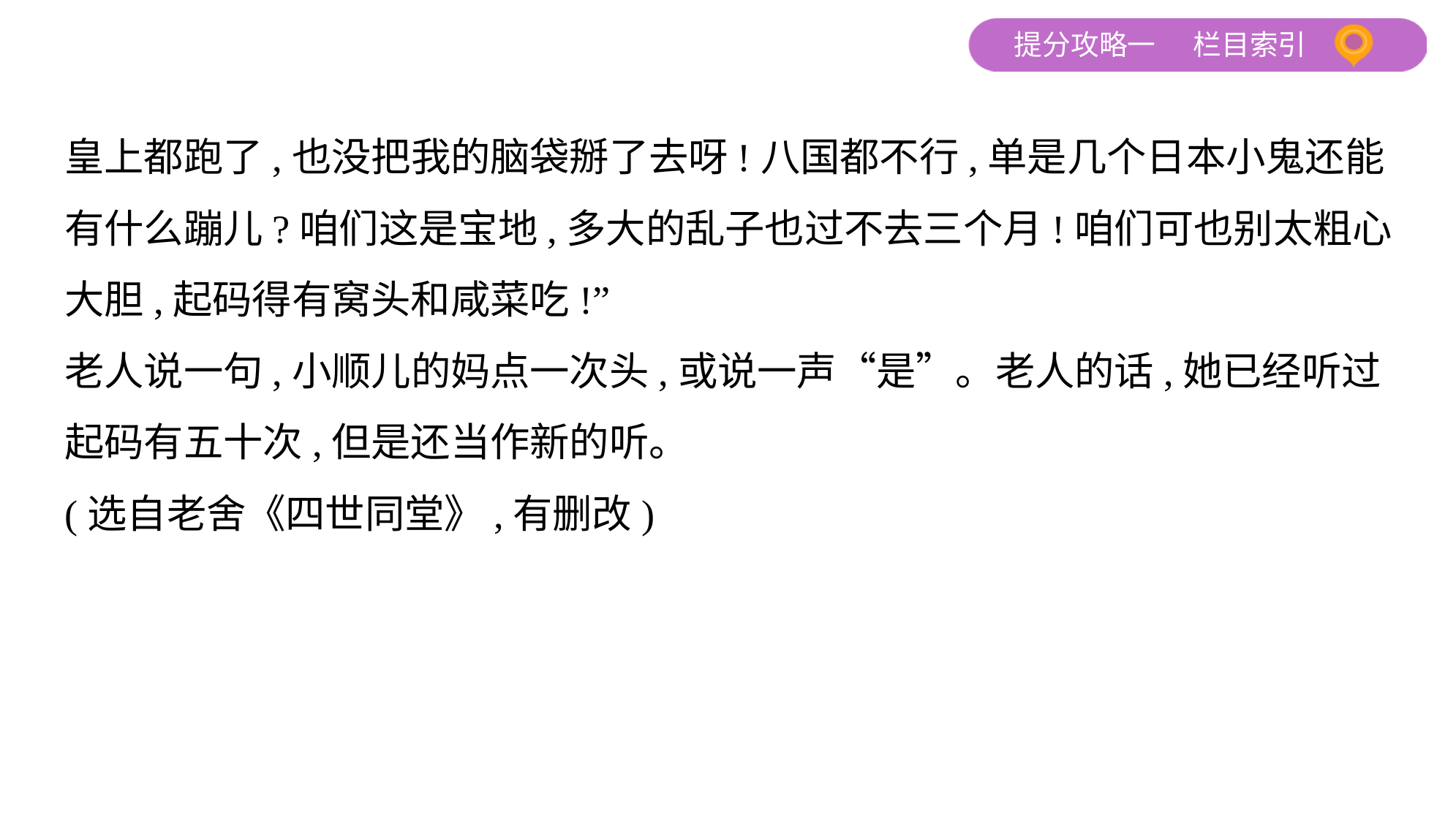

皇上都跑了,也没把我的脑袋掰了去呀!八国都不行,单是几个日本小鬼还能
有什么蹦儿?咱们这是宝地,多大的乱子也过不去三个月!咱们可也别太粗心
大胆,起码得有窝头和咸菜吃!”
老人说一句,小顺儿的妈点一次头,或说一声“是”。老人的话,她已经听过
起码有五十次,但是还当作新的听。
(选自老舍《四世同堂》,有删改)